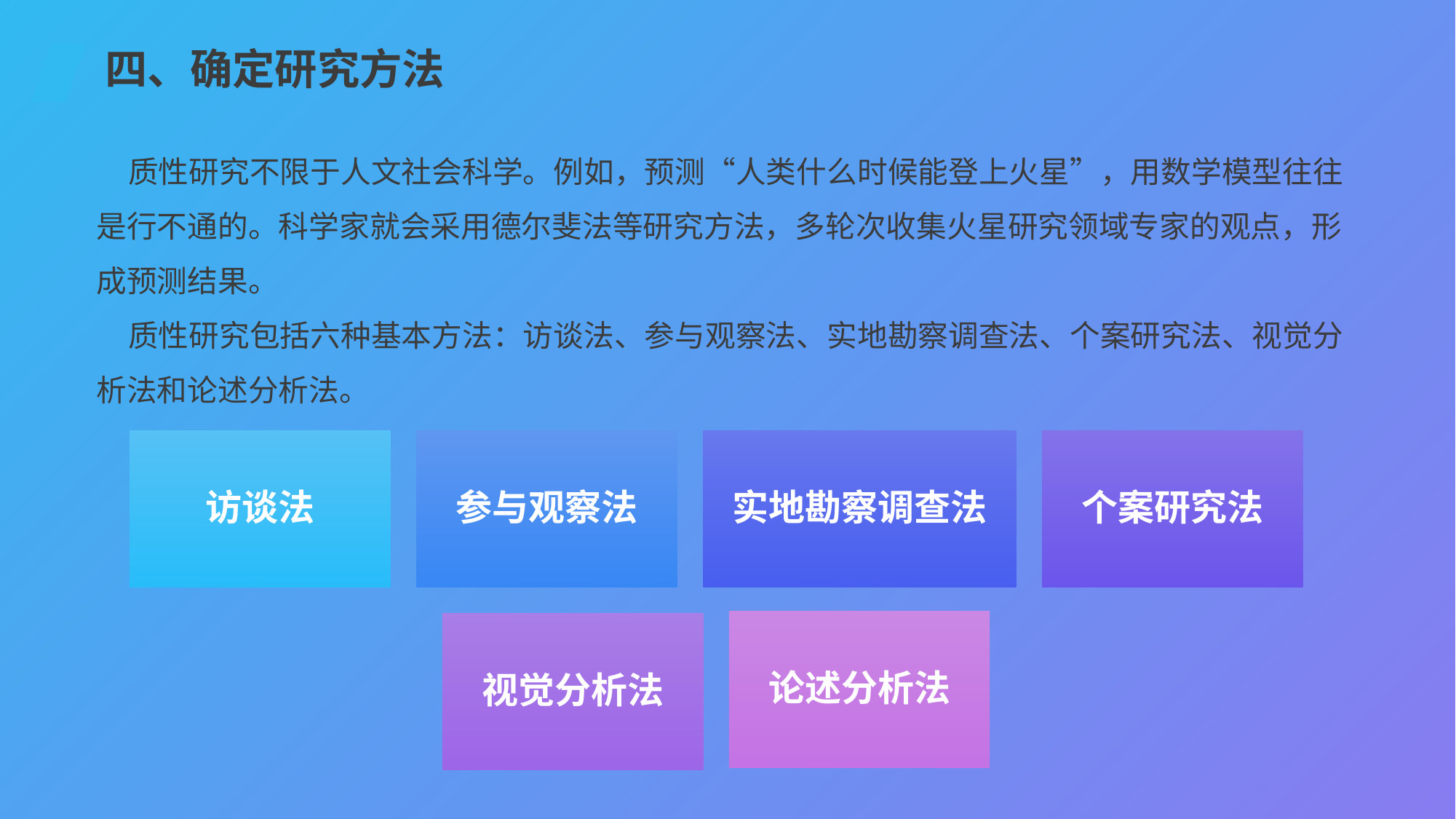

四、确定研究方法
质性研究不限于人文社会科学。例如，预测“人类什么时候能登上火星”，用数学模型往往是行不通的。科学家就会采用德尔斐法等研究方法，多轮次收集火星研究领域专家的观点，形成预测结果。
质性研究包括六种基本方法：访谈法、参与观察法、实地勘察调查法、个案研究法、视觉分析法和论述分析法。
访谈法
参与观察法
实地勘察调查法
个案研究法
视觉分析法
论述分析法